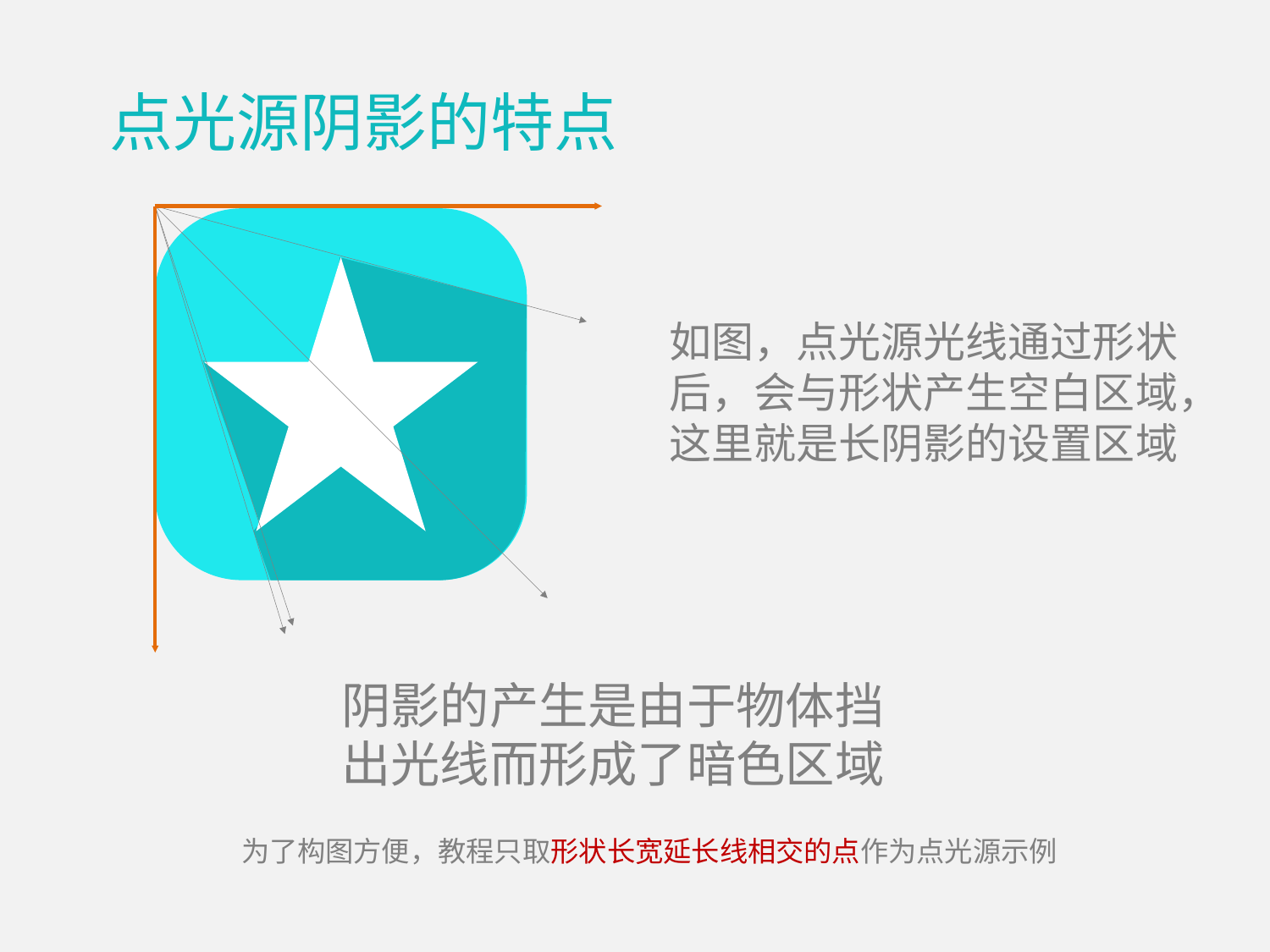

点光源阴影的特点

如图，点光源光线通过形状后，会与形状产生空白区域，这里就是长阴影的设置区域
阴影的产生是由于物体挡出光线而形成了暗色区域
为了构图方便，教程只取形状长宽延长线相交的点作为点光源示例